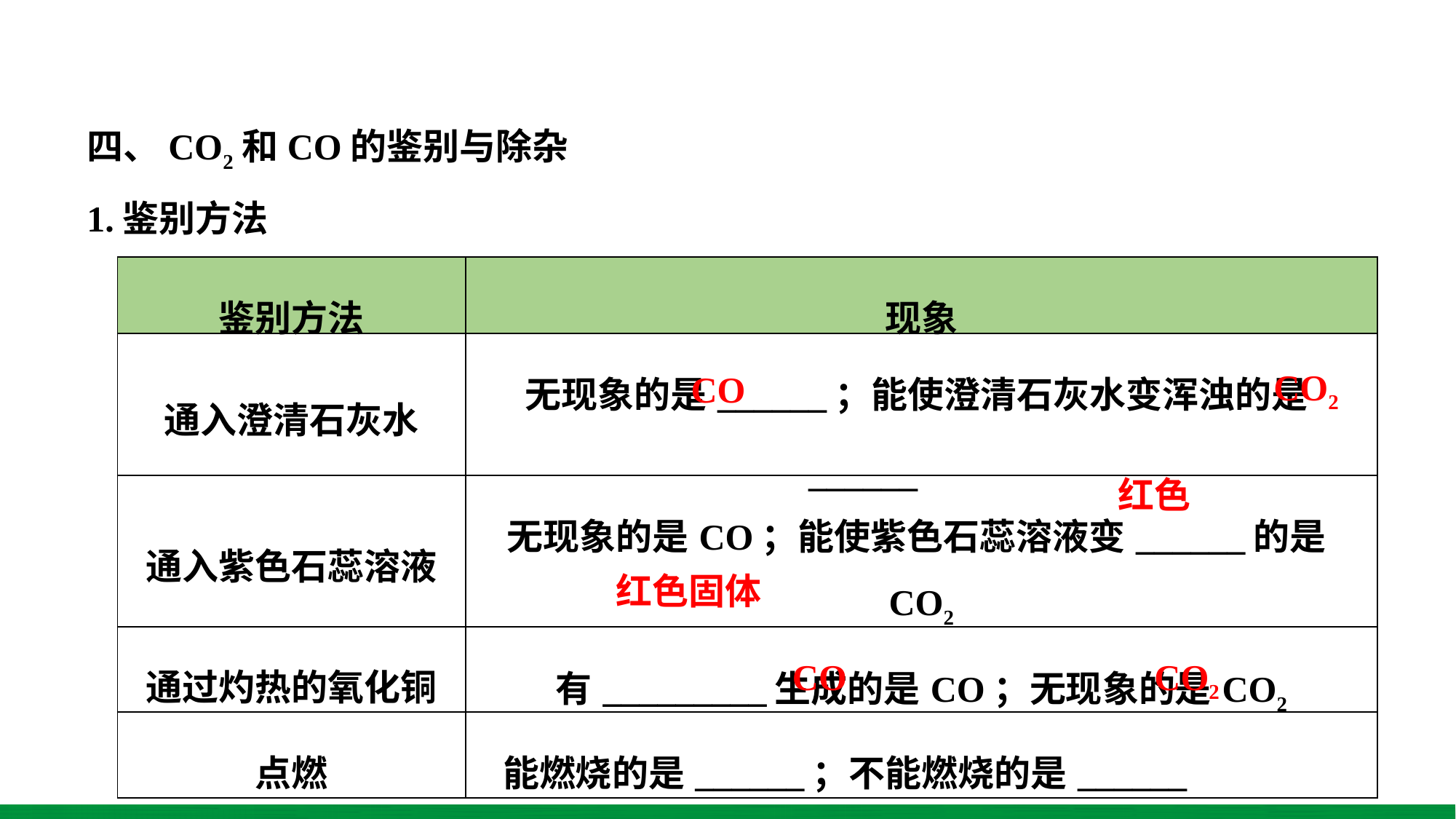

四、CO2和CO的鉴别与除杂
1.鉴别方法
| 鉴别方法 | 现象 |
| --- | --- |
| 通入澄清石灰水 | 无现象的是\_\_\_\_\_\_；能使澄清石灰水变浑浊的是\_\_\_\_\_\_ |
| 通入紫色石蕊溶液 | 无现象的是CO；能使紫色石蕊溶液变\_\_\_\_\_\_的是CO2 |
| 通过灼热的氧化铜 | 有\_\_\_\_\_\_\_\_\_生成的是CO；无现象的是CO2 |
| 点燃 | 能燃烧的是\_\_\_\_\_\_；不能燃烧的是\_\_\_\_\_\_ |
CO2
CO
红色
红色固体
CO
CO2